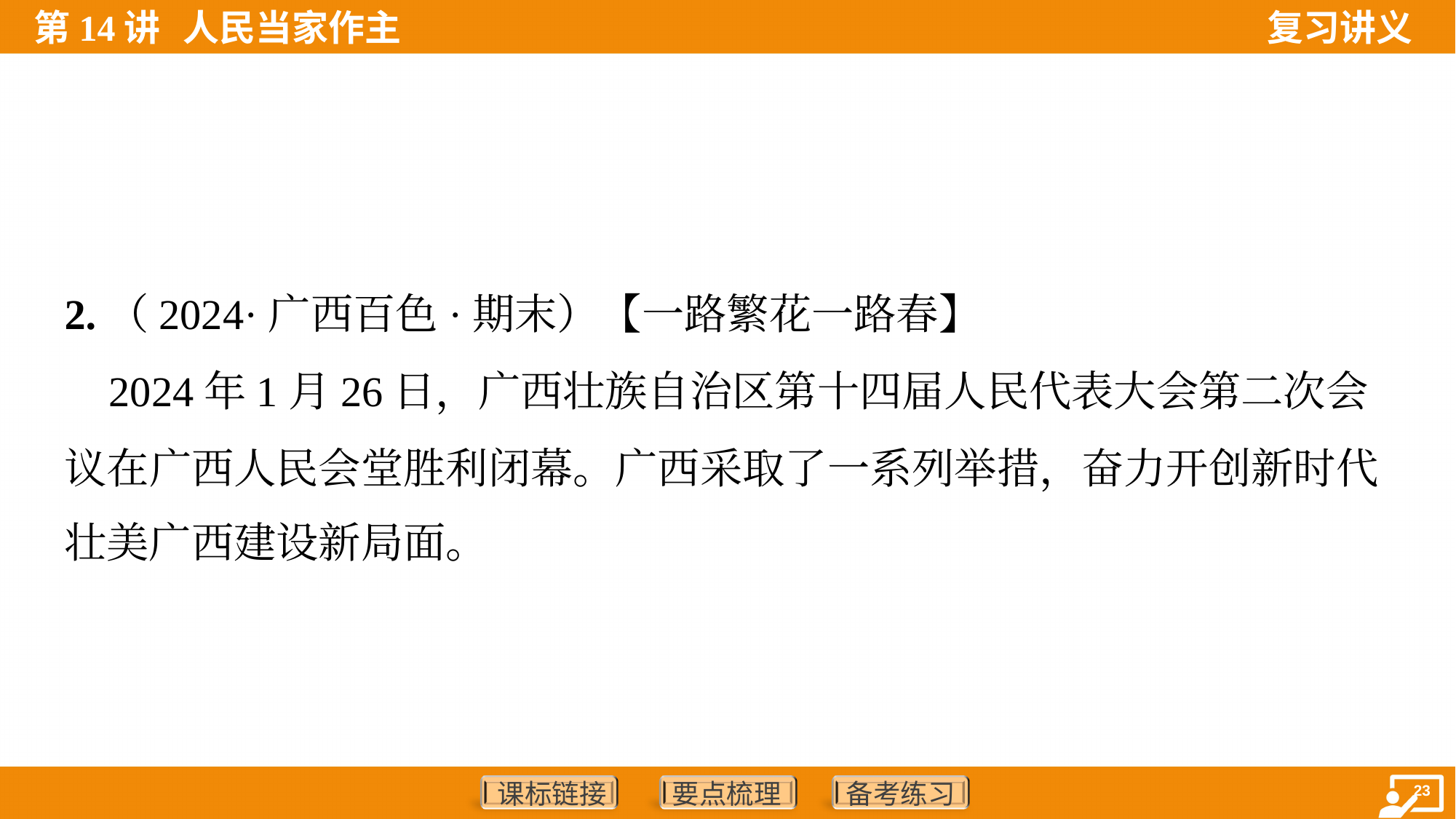

2.（2024·广西百色·期末）【一路繁花一路春】
    2024年1月26日，广西壮族自治区第十四届人民代表大会第二次会
议在广西人民会堂胜利闭幕。广西采取了一系列举措，奋力开创新时代
壮美广西建设新局面。